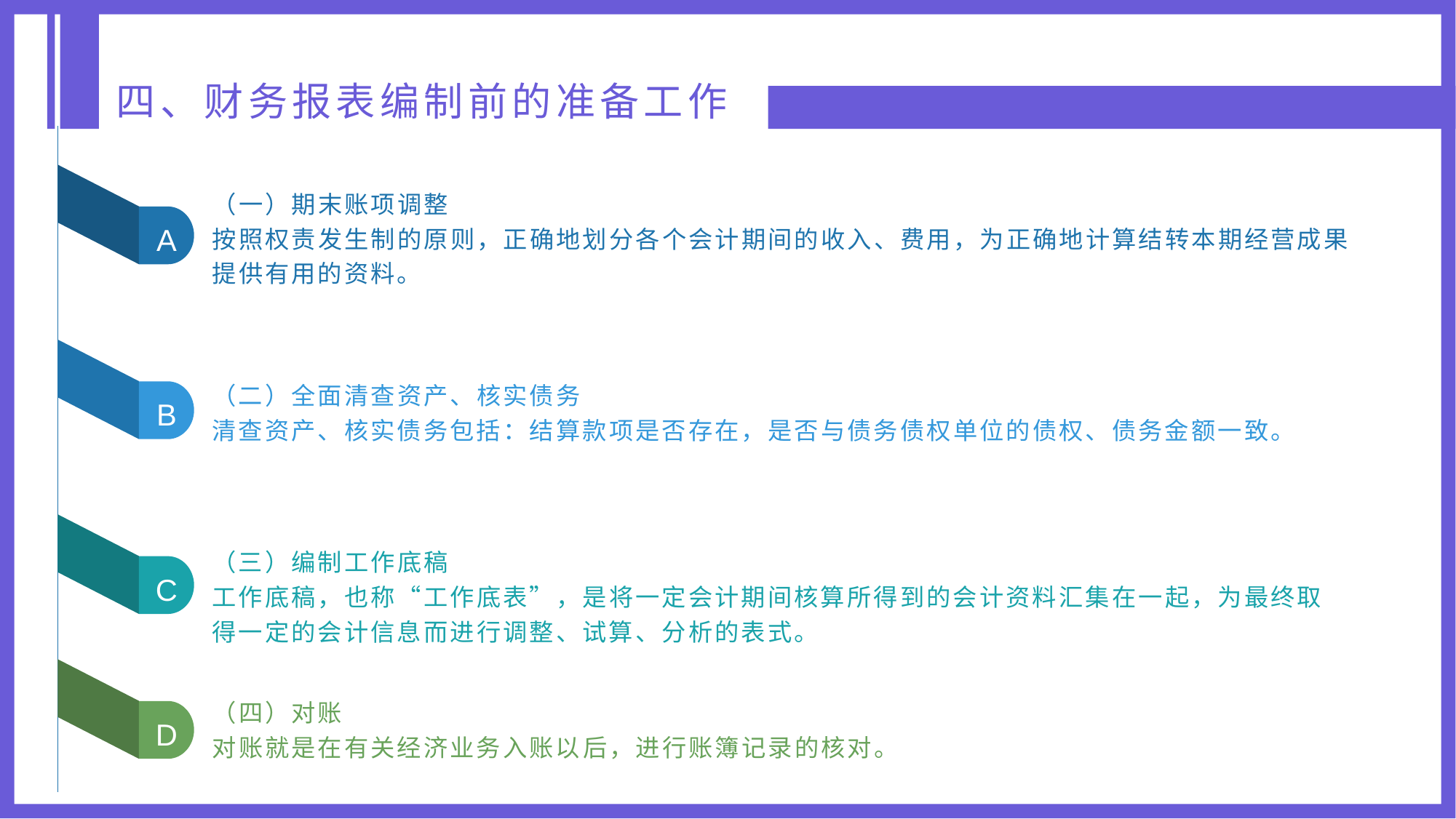

四、财务报表编制前的准备工作

（一）期末账项调整
按照权责发生制的原则，正确地划分各个会计期间的收入、费用，为正确地计算结转本期经营成果提供有用的资料。
A

（二）全面清查资产、核实债务
清查资产、核实债务包括：结算款项是否存在，是否与债务债权单位的债权、债务金额一致。
B

（三）编制工作底稿
工作底稿，也称“工作底表”，是将一定会计期间核算所得到的会计资料汇集在一起，为最终取得一定的会计信息而进行调整、试算、分析的表式。
C

（四）对账
对账就是在有关经济业务入账以后，进行账簿记录的核对。
D